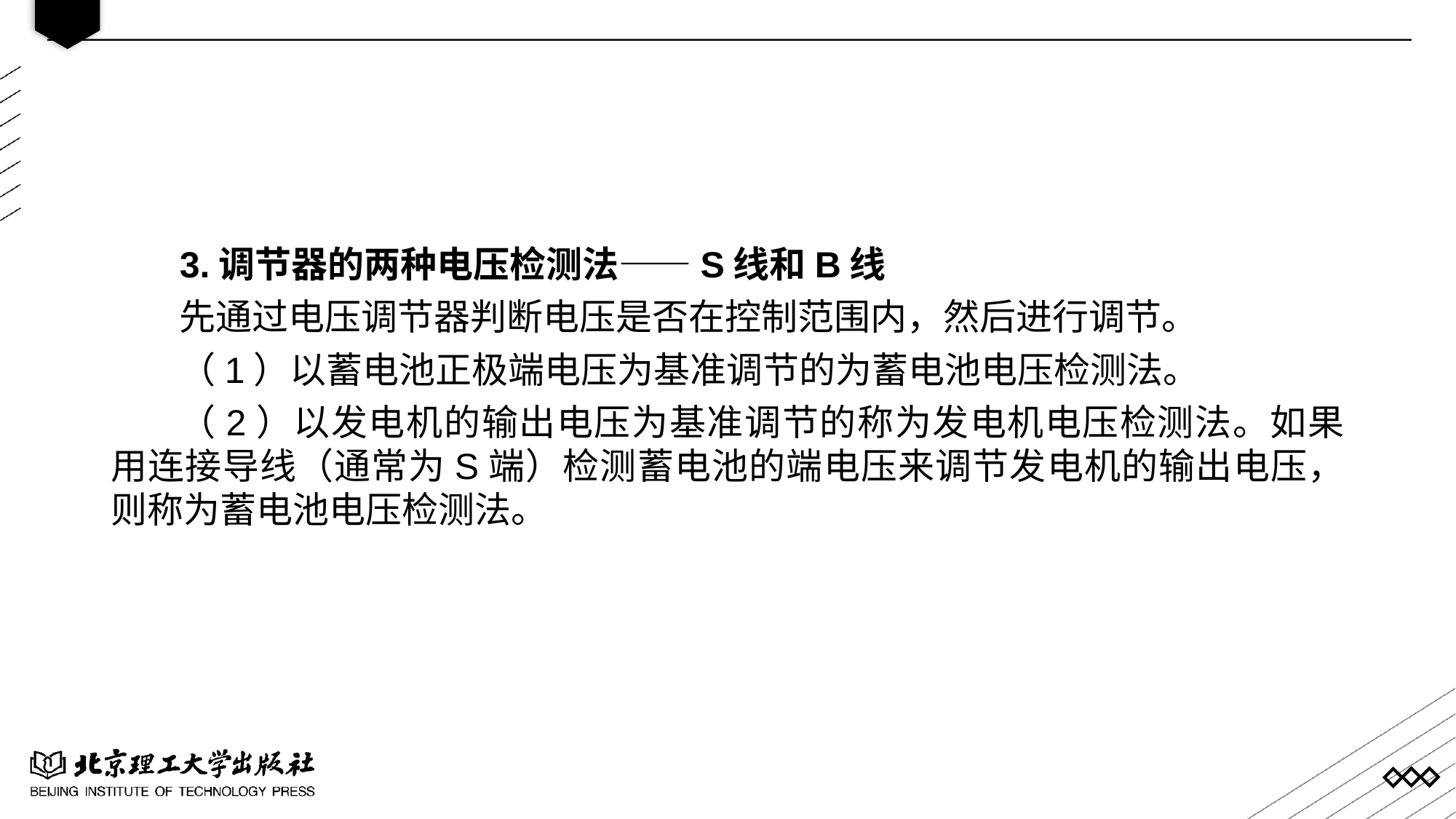

3.调节器的两种电压检测法——S线和B线
先通过电压调节器判断电压是否在控制范围内，然后进行调节。
（1）以蓄电池正极端电压为基准调节的为蓄电池电压检测法。
（2）以发电机的输出电压为基准调节的称为发电机电压检测法。如果用连接导线（通常为S端）检测蓄电池的端电压来调节发电机的输出电压，则称为蓄电池电压检测法。